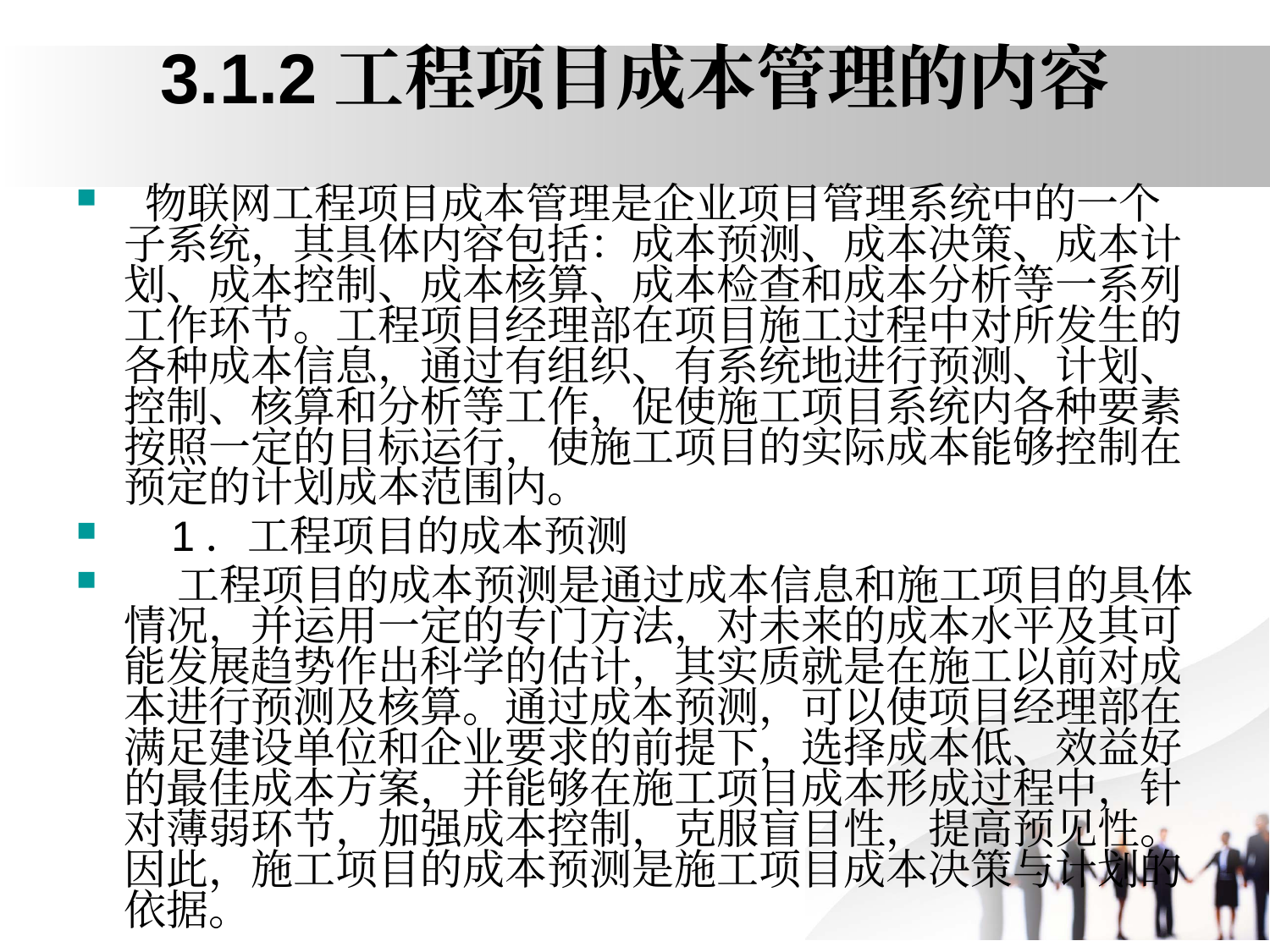

# 3.1.2工程项目成本管理的内容
 物联网工程项目成本管理是企业项目管理系统中的一个子系统，其具体内容包括：成本预测、成本决策、成本计划、成本控制、成本核算、成本检查和成本分析等一系列工作环节。工程项目经理部在项目施工过程中对所发生的各种成本信息，通过有组织、有系统地进行预测、计划、控制、核算和分析等工作，促使施工项目系统内各种要素按照一定的目标运行，使施工项目的实际成本能够控制在预定的计划成本范围内。
    1．工程项目的成本预测
    工程项目的成本预测是通过成本信息和施工项目的具体情况，并运用一定的专门方法，对未来的成本水平及其可能发展趋势作出科学的估计，其实质就是在施工以前对成本进行预测及核算。通过成本预测，可以使项目经理部在满足建设单位和企业要求的前提下，选择成本低、效益好的最佳成本方案，并能够在施工项目成本形成过程中，针对薄弱环节，加强成本控制，克服盲目性，提高预见性。因此，施工项目的成本预测是施工项目成本决策与计划的依据。